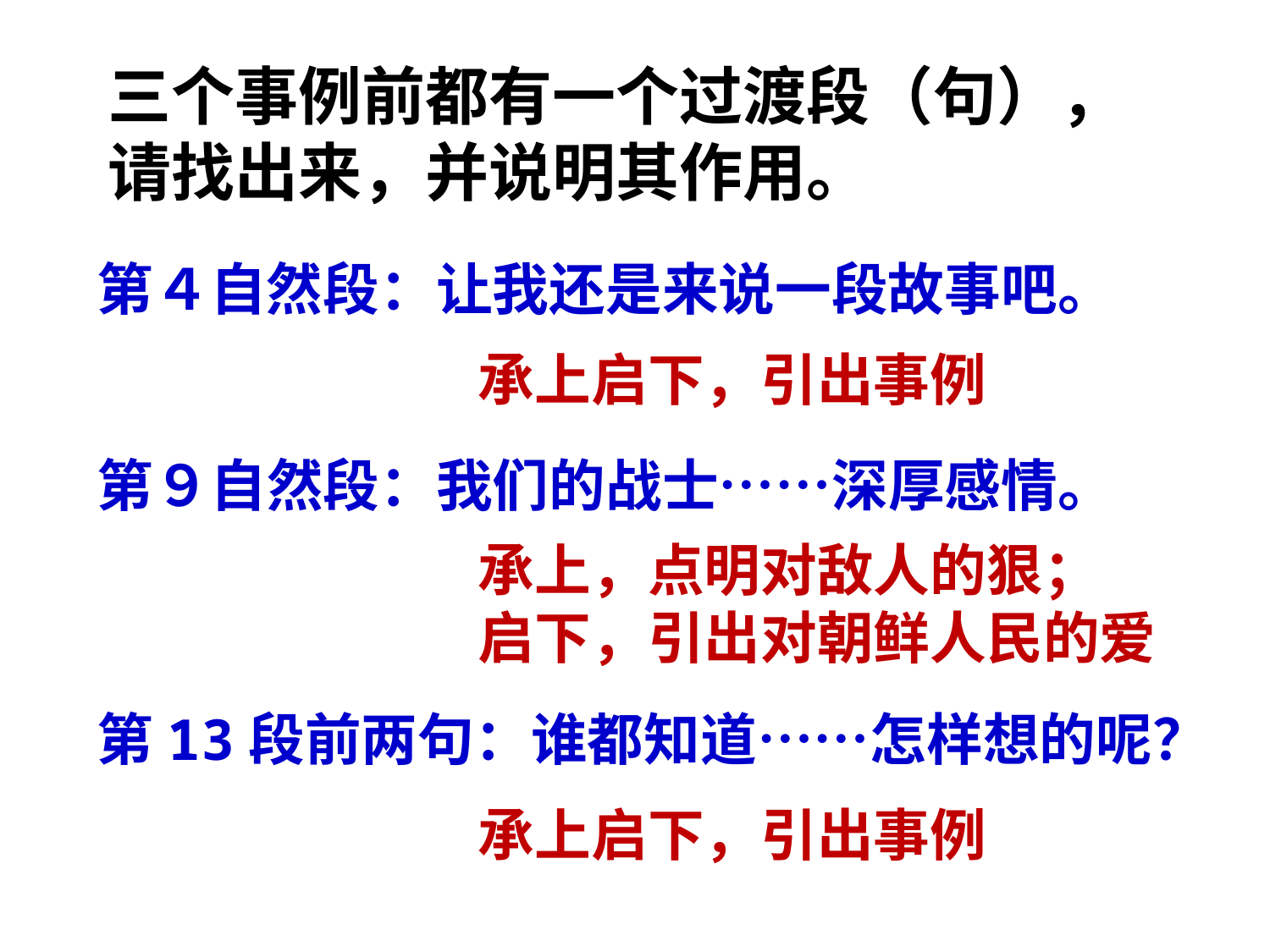

三个事例前都有一个过渡段（句），请找出来，并说明其作用。
第４自然段：让我还是来说一段故事吧。
承上启下，引出事例
第９自然段：我们的战士……深厚感情。
承上，点明对敌人的狠；　启下，引出对朝鲜人民的爱
第13段前两句：谁都知道……怎样想的呢？
承上启下，引出事例